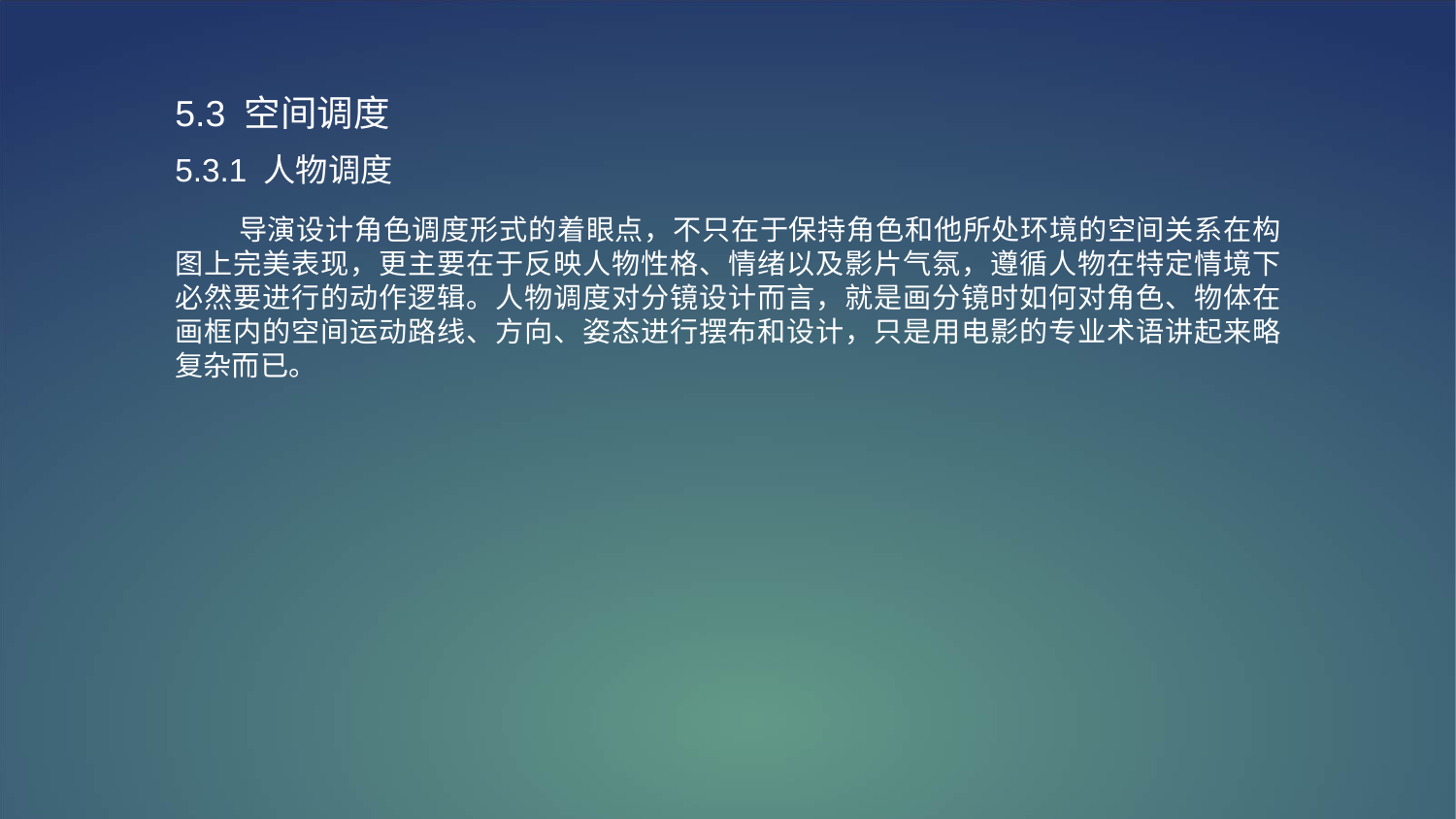

5.3 空间调度
5.3.1 人物调度
  导演设计角色调度形式的着眼点，不只在于保持角色和他所处环境的空间关系在构图上完美表现，更主要在于反映人物性格、情绪以及影片气氛，遵循人物在特定情境下必然要进行的动作逻辑。人物调度对分镜设计而言，就是画分镜时如何对角色、物体在画框内的空间运动路线、方向、姿态进行摆布和设计，只是用电影的专业术语讲起来略复杂而已。